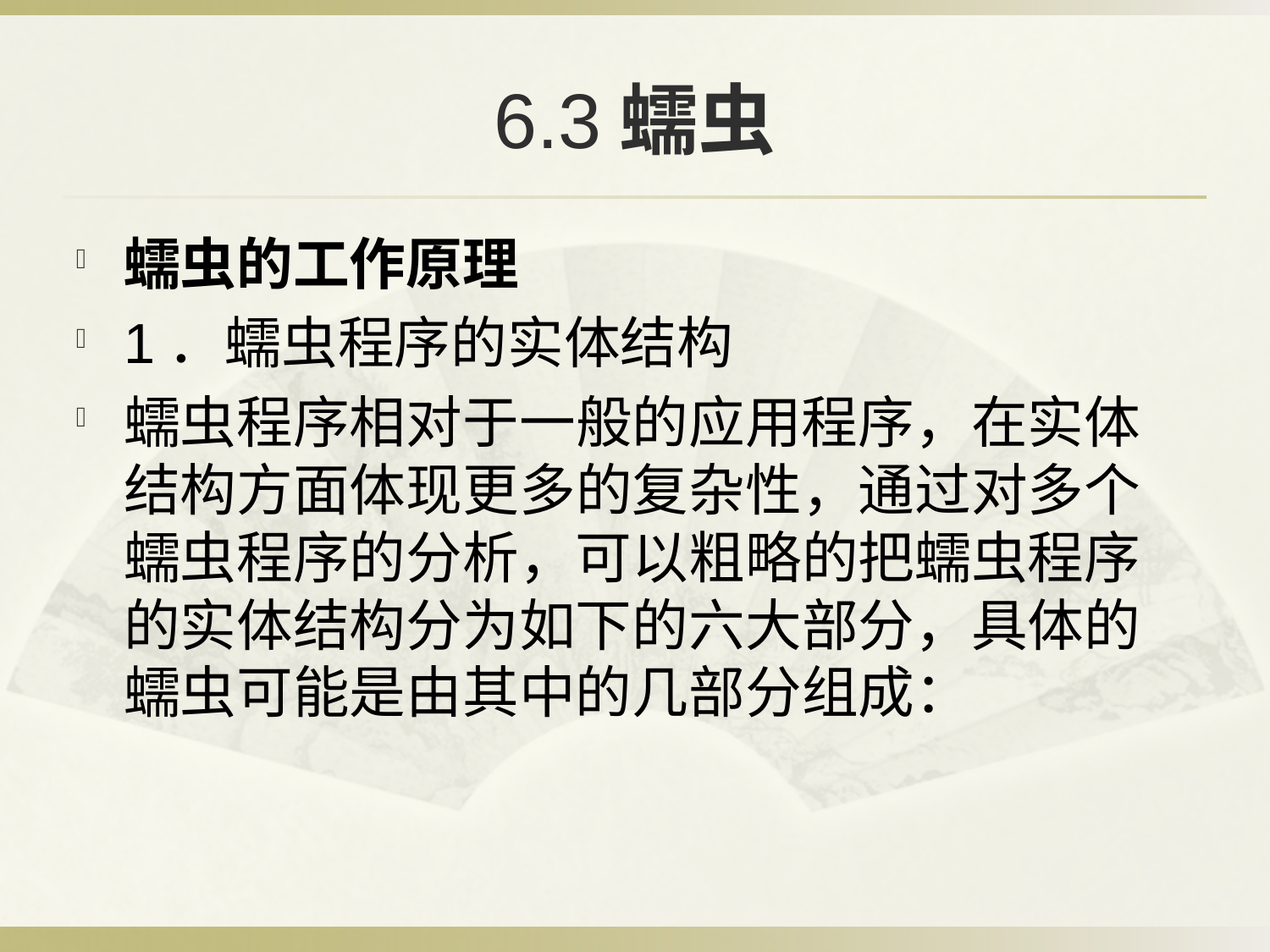

# 6.3蠕虫
蠕虫的工作原理
1．蠕虫程序的实体结构
蠕虫程序相对于一般的应用程序，在实体结构方面体现更多的复杂性，通过对多个蠕虫程序的分析，可以粗略的把蠕虫程序的实体结构分为如下的六大部分，具体的蠕虫可能是由其中的几部分组成：